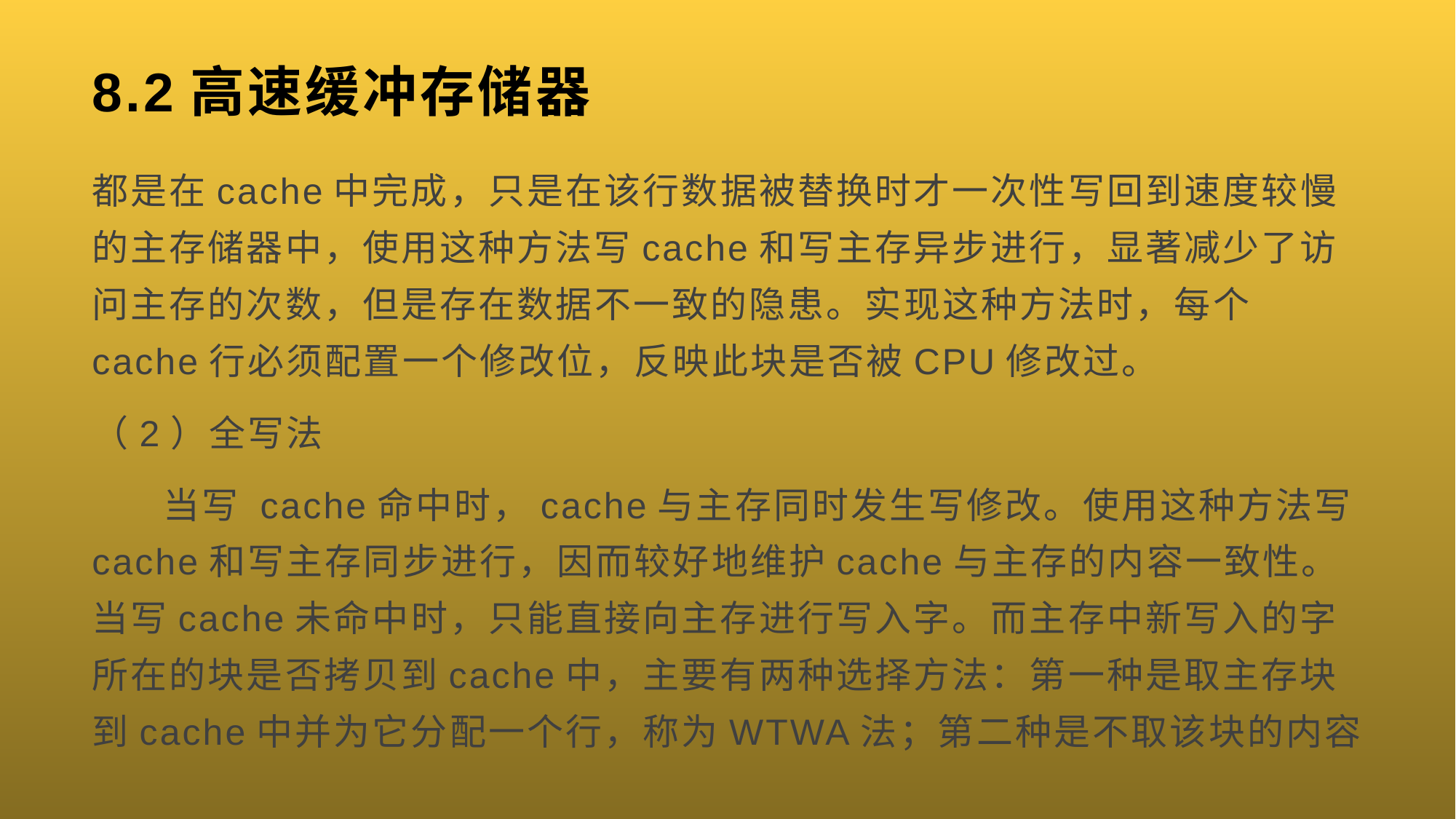

# 8.2高速缓冲存储器
都是在cache中完成，只是在该行数据被替换时才一次性写回到速度较慢的主存储器中，使用这种方法写cache和写主存异步进行，显著减少了访问主存的次数，但是存在数据不一致的隐患。实现这种方法时，每个cache行必须配置一个修改位，反映此块是否被CPU修改过。
（2）全写法
      当写 cache命中时，cache与主存同时发生写修改。使用这种方法写cache和写主存同步进行，因而较好地维护cache与主存的内容一致性。当写cache未命中时，只能直接向主存进行写入字。而主存中新写入的字所在的块是否拷贝到cache中，主要有两种选择方法：第一种是取主存块到cache中并为它分配一个行，称为WTWA法；第二种是不取该块的内容